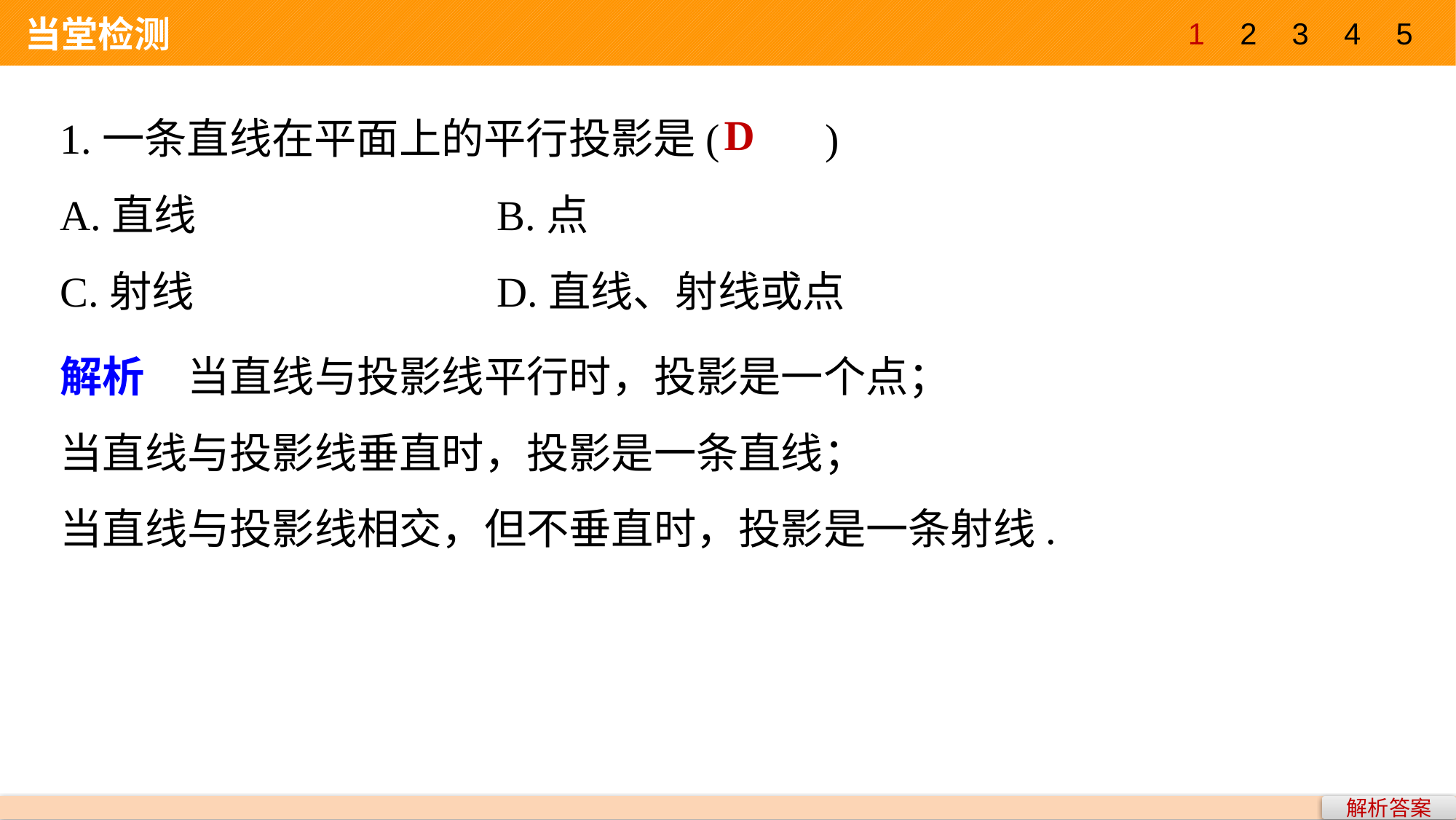

1
2
3
4
5
  当堂检测
1.一条直线在平面上的平行投影是(　　)
A.直线  			B.点
C.射线  			D.直线、射线或点
D
解析　当直线与投影线平行时，投影是一个点；
当直线与投影线垂直时，投影是一条直线；
当直线与投影线相交，但不垂直时，投影是一条射线.
解析答案